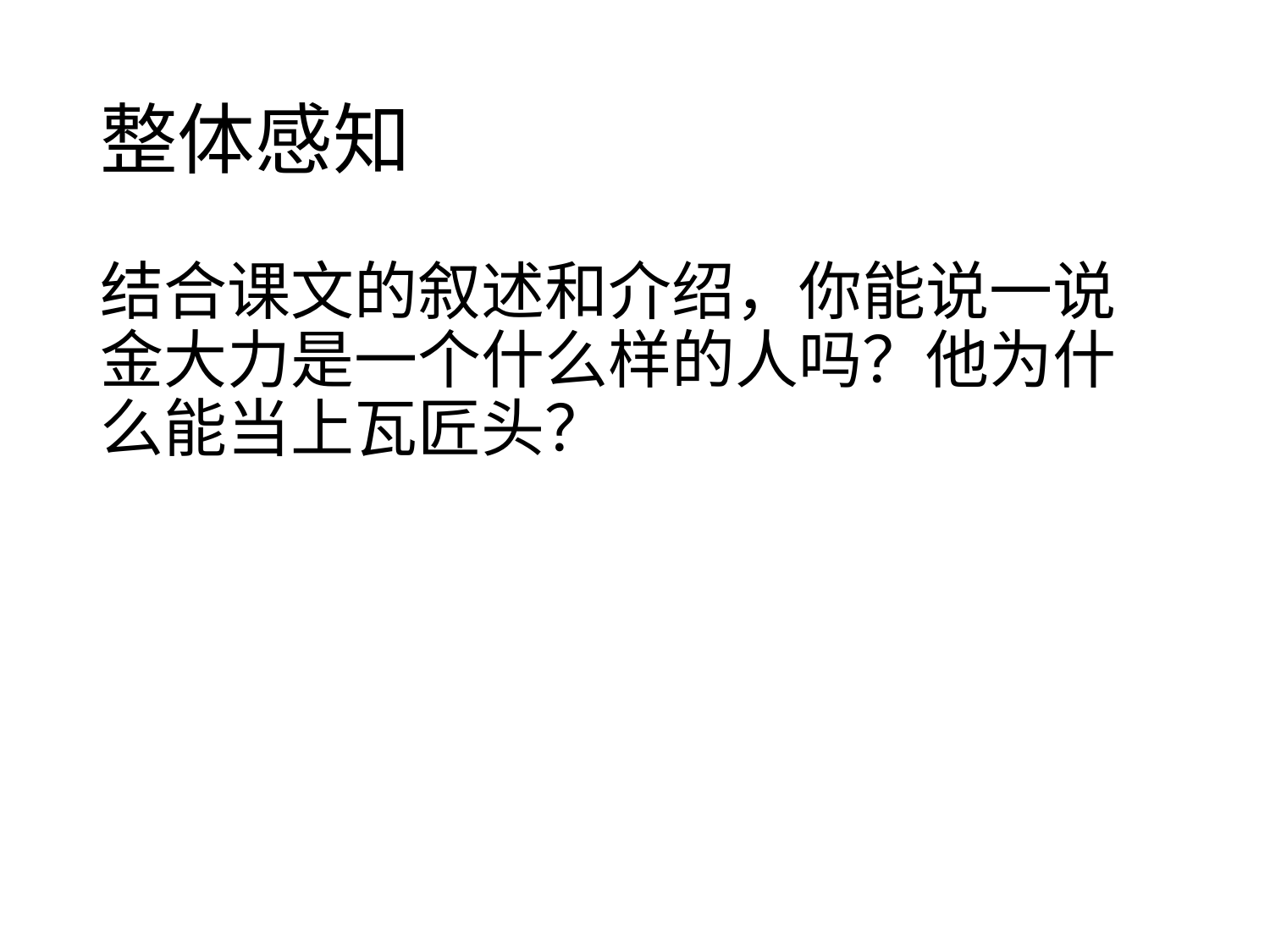

# 整体感知
结合课文的叙述和介绍，你能说一说金大力是一个什么样的人吗？他为什么能当上瓦匠头？